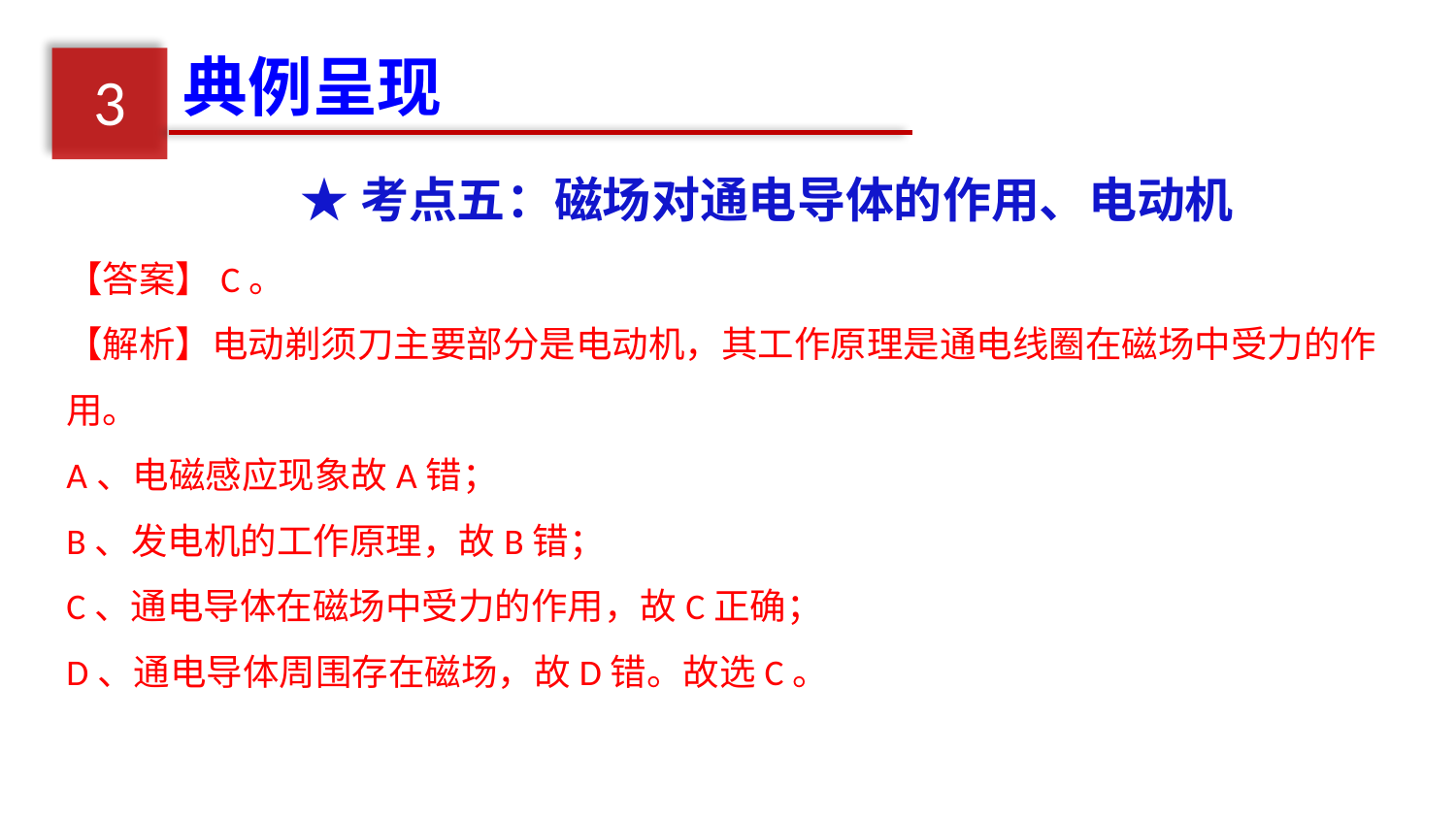

典例呈现

3
★考点五：磁场对通电导体的作用、电动机
【答案】C。
【解析】电动剃须刀主要部分是电动机，其工作原理是通电线圈在磁场中受力的作用。
A、电磁感应现象故A错；
B、发电机的工作原理，故B错；
C、通电导体在磁场中受力的作用，故C正确；
D、通电导体周围存在磁场，故D错。故选C。